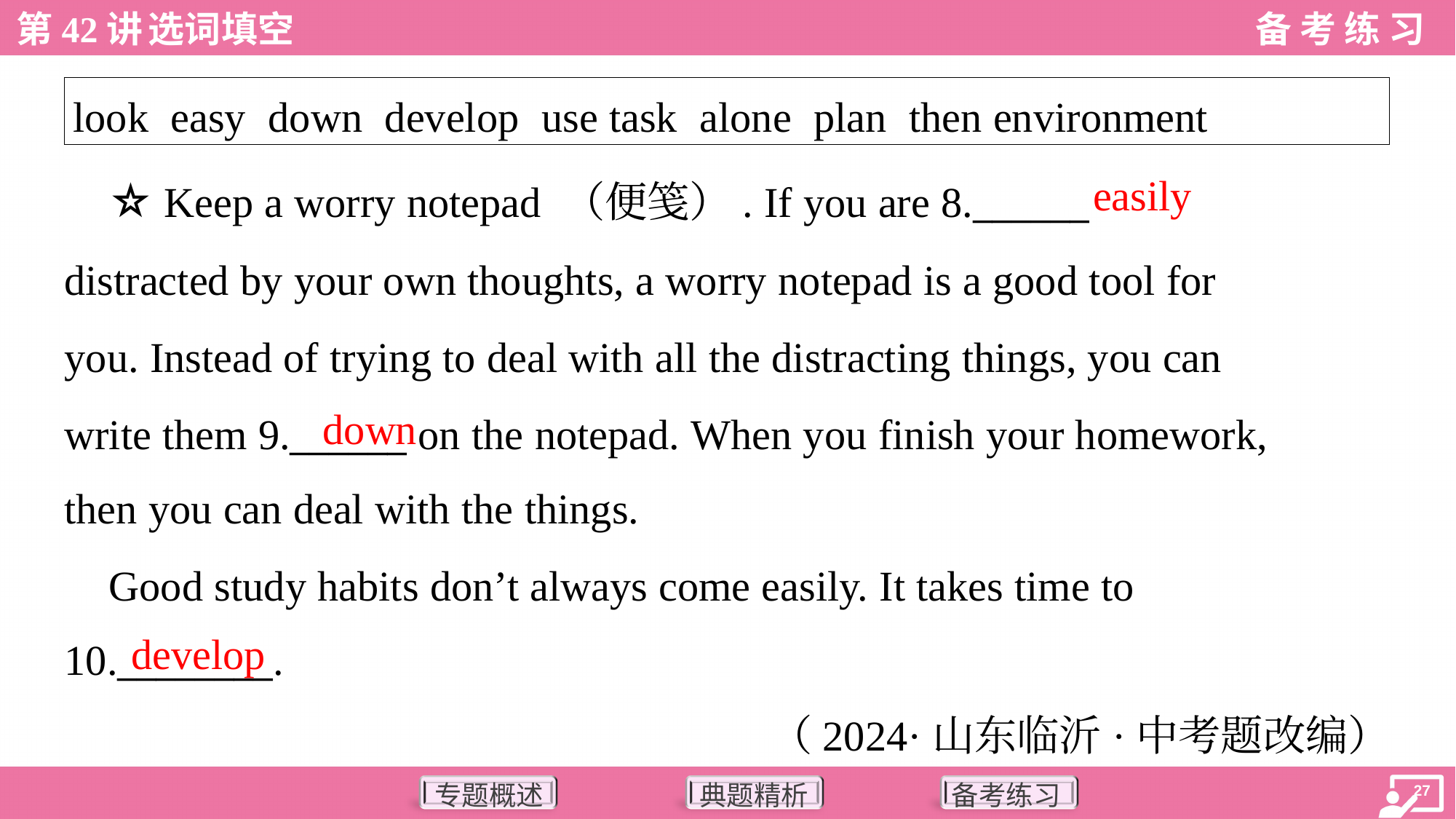

| look easy down develop use task alone plan then environment |
| --- |
easily
    ☆ Keep a worry notepad （便笺）. If you are 8.______
distracted by your own thoughts, a worry notepad is a good tool for
you. Instead of trying to deal with all the distracting things, you can
write them 9.______ on the notepad. When you finish your homework,
then you can deal with the things.
down
    Good study habits don’t always come easily. It takes time to
10.________.
develop
（2024·山东临沂·中考题改编）